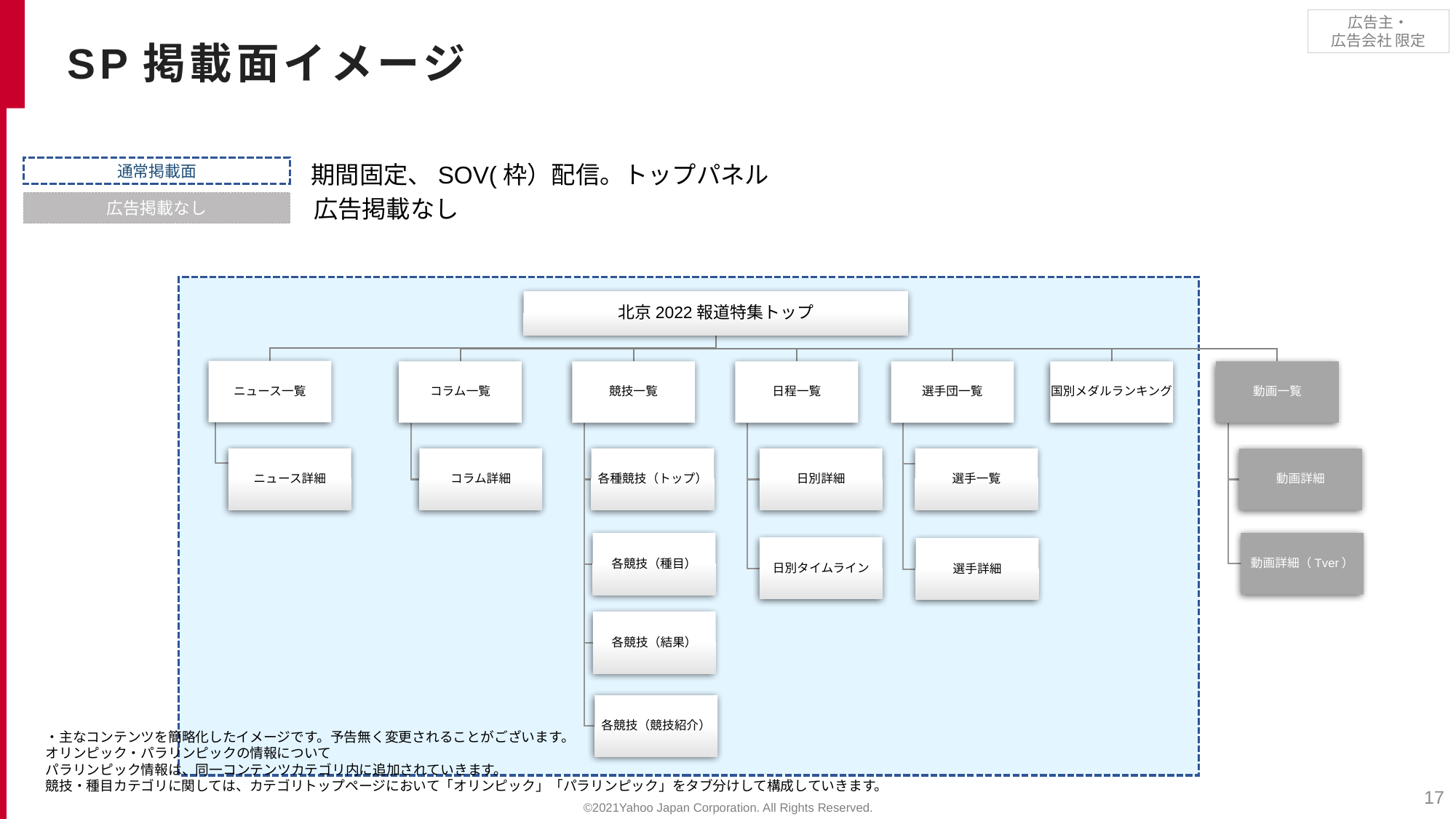

SP掲載面イメージ
期間固定、SOV(枠）配信。トップパネル
通常掲載面
広告掲載なし
広告掲載なし

北京2022報道特集トップ
ニュース一覧
ニュース詳細
コラム一覧
コラム詳細
競技一覧
各種競技（トップ）
各競技（種目）
各競技（結果）
各競技（競技紹介）
日程一覧
日別詳細
日別タイムライン
選手団一覧
選手一覧
選手詳細
国別メダルランキング
動画一覧
動画詳細
動画詳細（Tver）
・主なコンテンツを簡略化したイメージです。予告無く変更されることがございます。
オリンピック・パラリンピックの情報について
パラリンピック情報は、同一コンテンツカテゴリ内に追加されていきます。
競技・種目カテゴリに関しては、カテゴリトップページにおいて「オリンピック」「パラリンピック」をタブ分けして構成していきます。
17